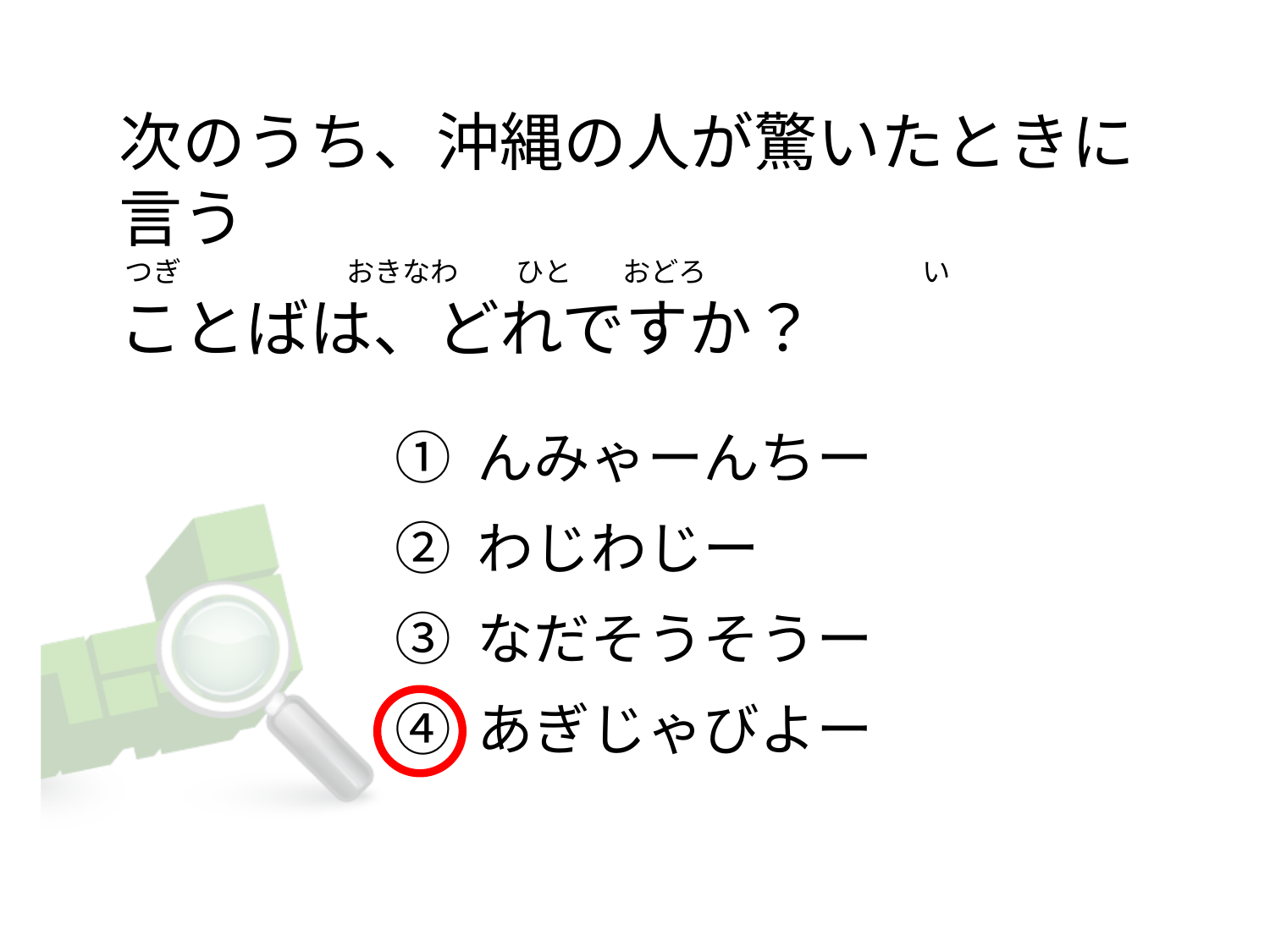

# 次のうち、沖縄の人が驚いたときに言う  つぎ                          おきなわ         ひと        おどろ                                  い      ことばは、どれですか？
① んみゃーんちー
② わじわじー
③ なだそうそうー
④ あぎじゃびよー